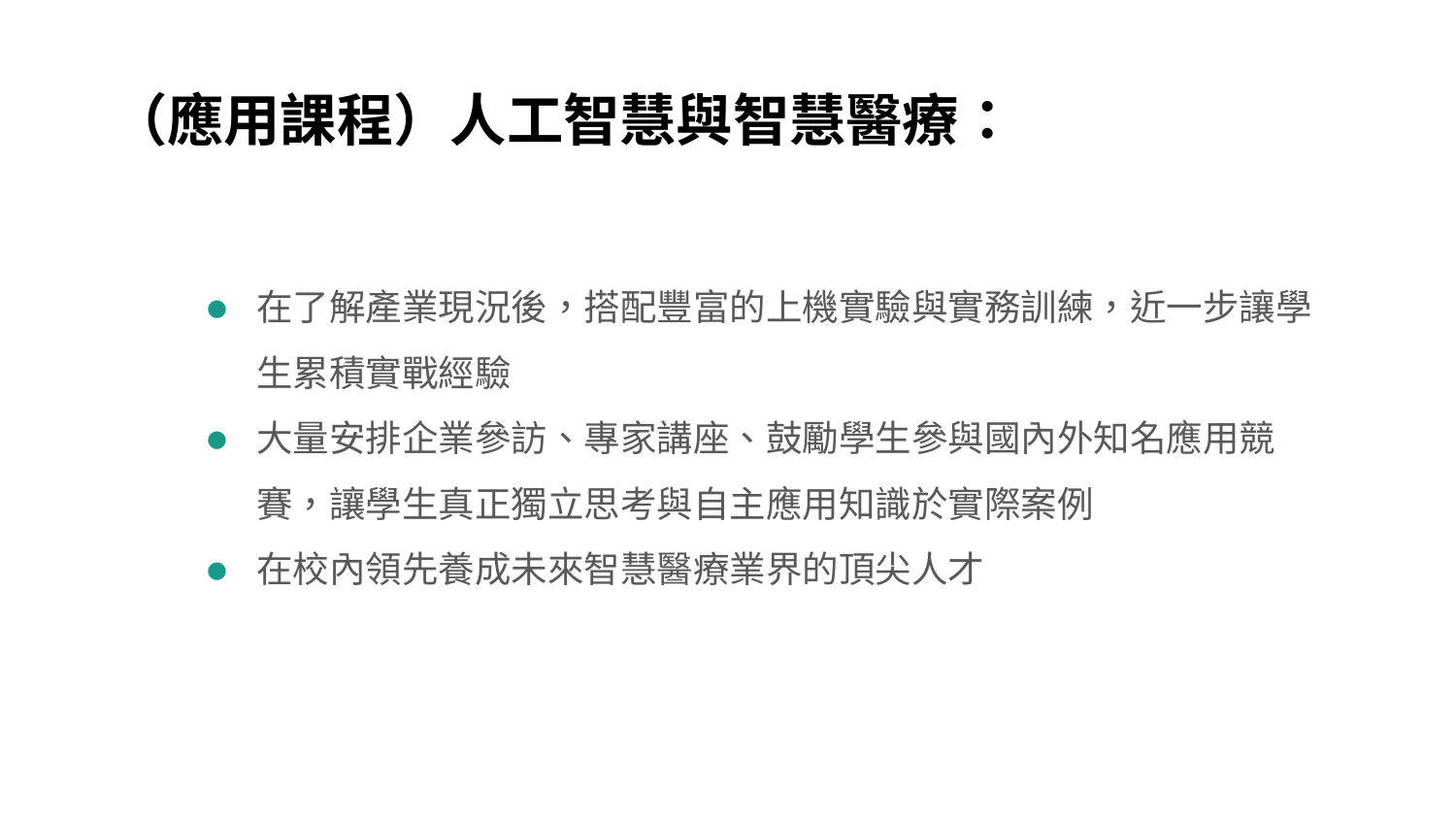

# （應用課程）人工智慧與智慧醫療：

在了解產業現況後，搭配豐富的上機實驗與實務訓練，近一步讓學生累積實戰經驗
大量安排企業參訪、專家講座、鼓勵學生參與國內外知名應用競賽，讓學生真正獨立思考與自主應用知識於實際案例
在校內領先養成未來智慧醫療業界的頂尖人才